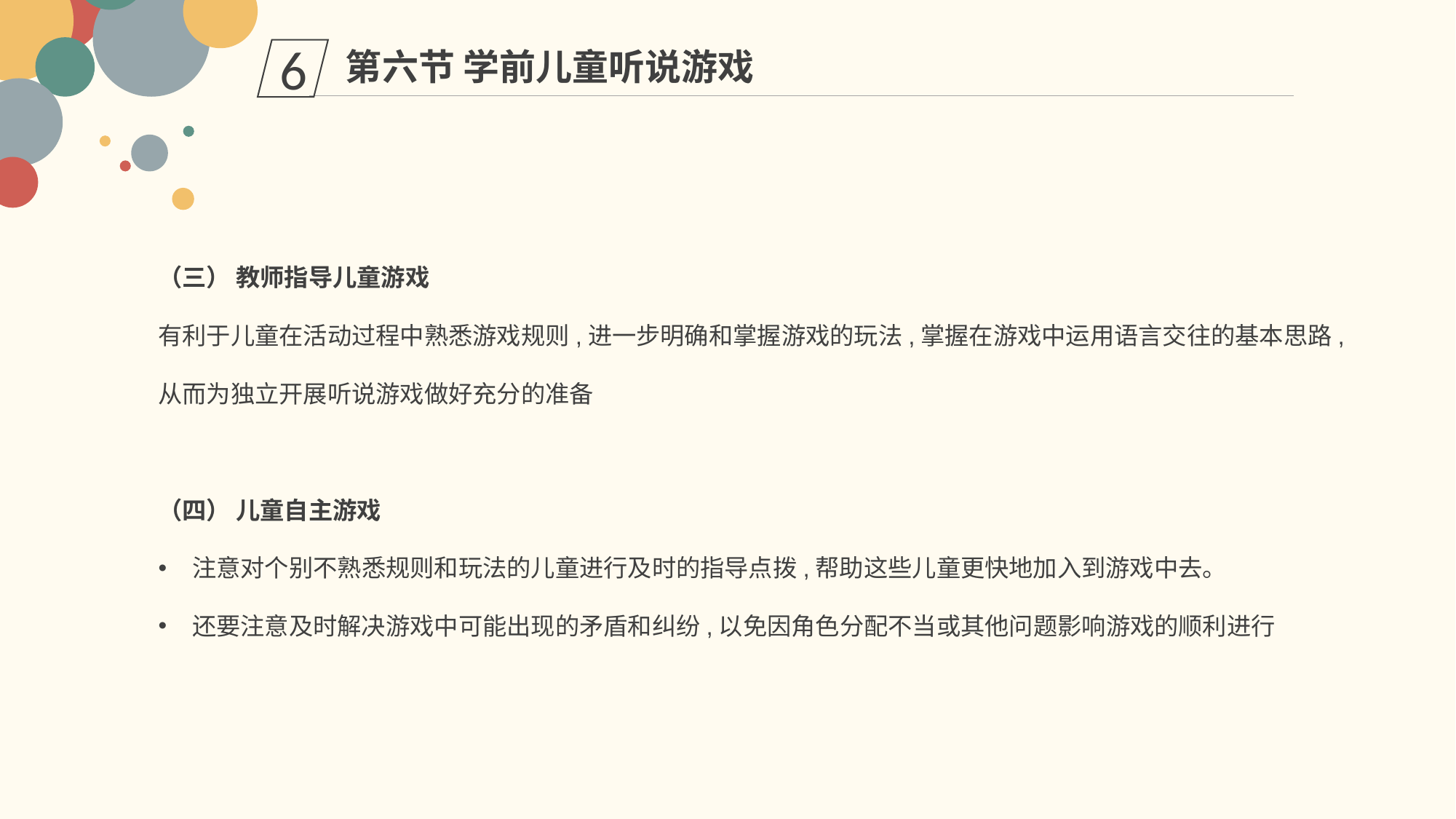

第六节 学前儿童听说游戏
6
（三） 教师指导儿童游戏
有利于儿童在活动过程中熟悉游戏规则,进一步明确和掌握游戏的玩法,掌握在游戏中运用语言交往的基本思路,从而为独立开展听说游戏做好充分的准备

（四） 儿童自主游戏
注意对个别不熟悉规则和玩法的儿童进行及时的指导点拨,帮助这些儿童更快地加入到游戏中去。
还要注意及时解决游戏中可能出现的矛盾和纠纷,以免因角色分配不当或其他问题影响游戏的顺利进行